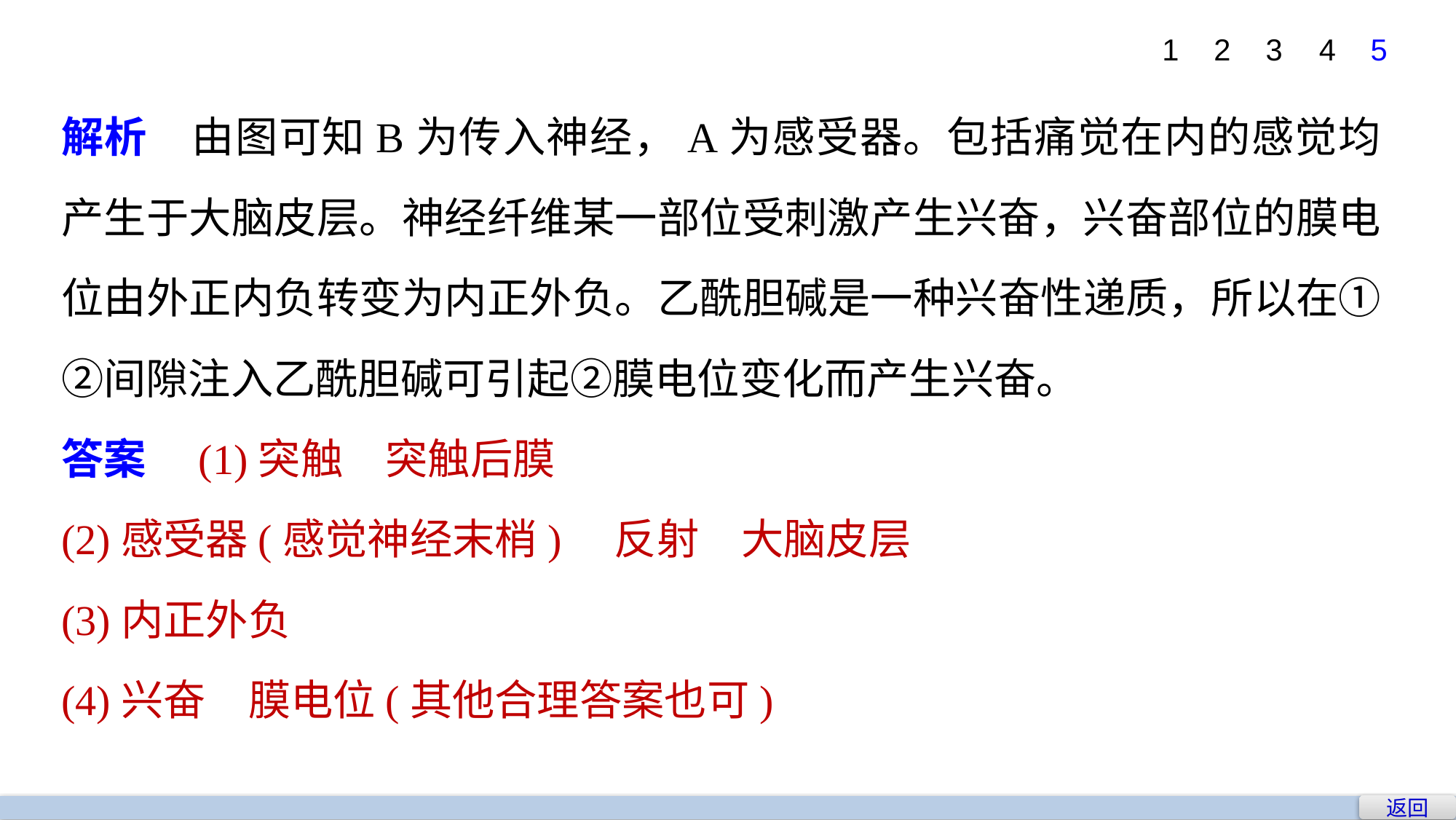

1
2
3
4
5
解析　由图可知B为传入神经，A为感受器。包括痛觉在内的感觉均产生于大脑皮层。神经纤维某一部位受刺激产生兴奋，兴奋部位的膜电位由外正内负转变为内正外负。乙酰胆碱是一种兴奋性递质，所以在①②间隙注入乙酰胆碱可引起②膜电位变化而产生兴奋。
答案　(1)突触　突触后膜
(2)感受器(感觉神经末梢)　反射　大脑皮层
(3)内正外负
(4)兴奋　膜电位(其他合理答案也可)
返回